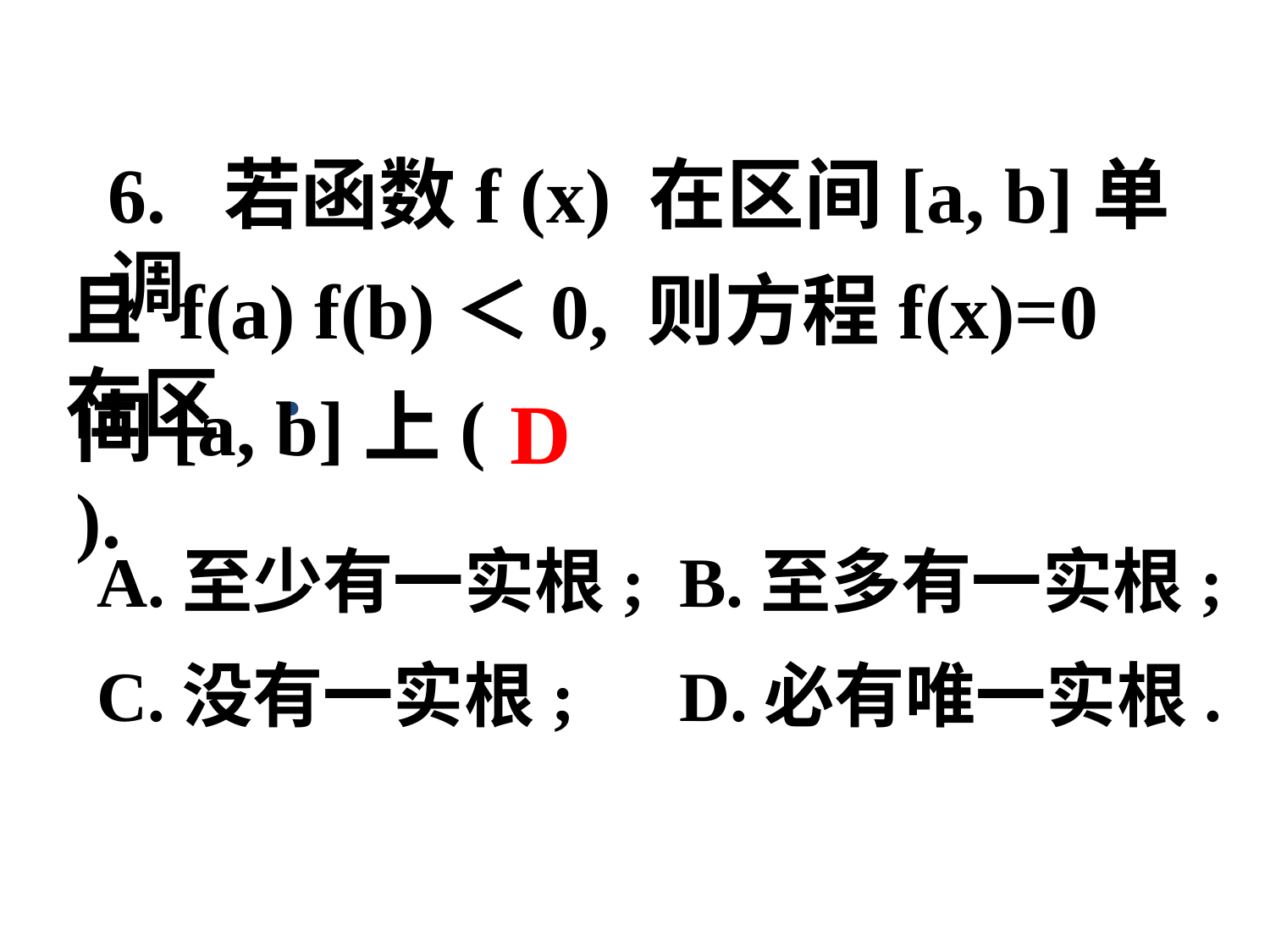

6.  若函数f (x) 在区间[a, b]单调
且 f(a) f(b)＜0, 则方程f(x)=0在区
.
间[a, b]上(           ).
D
A.至少有一实根;
B.至多有一实根;
C.没有一实根;
D.必有唯一实根.